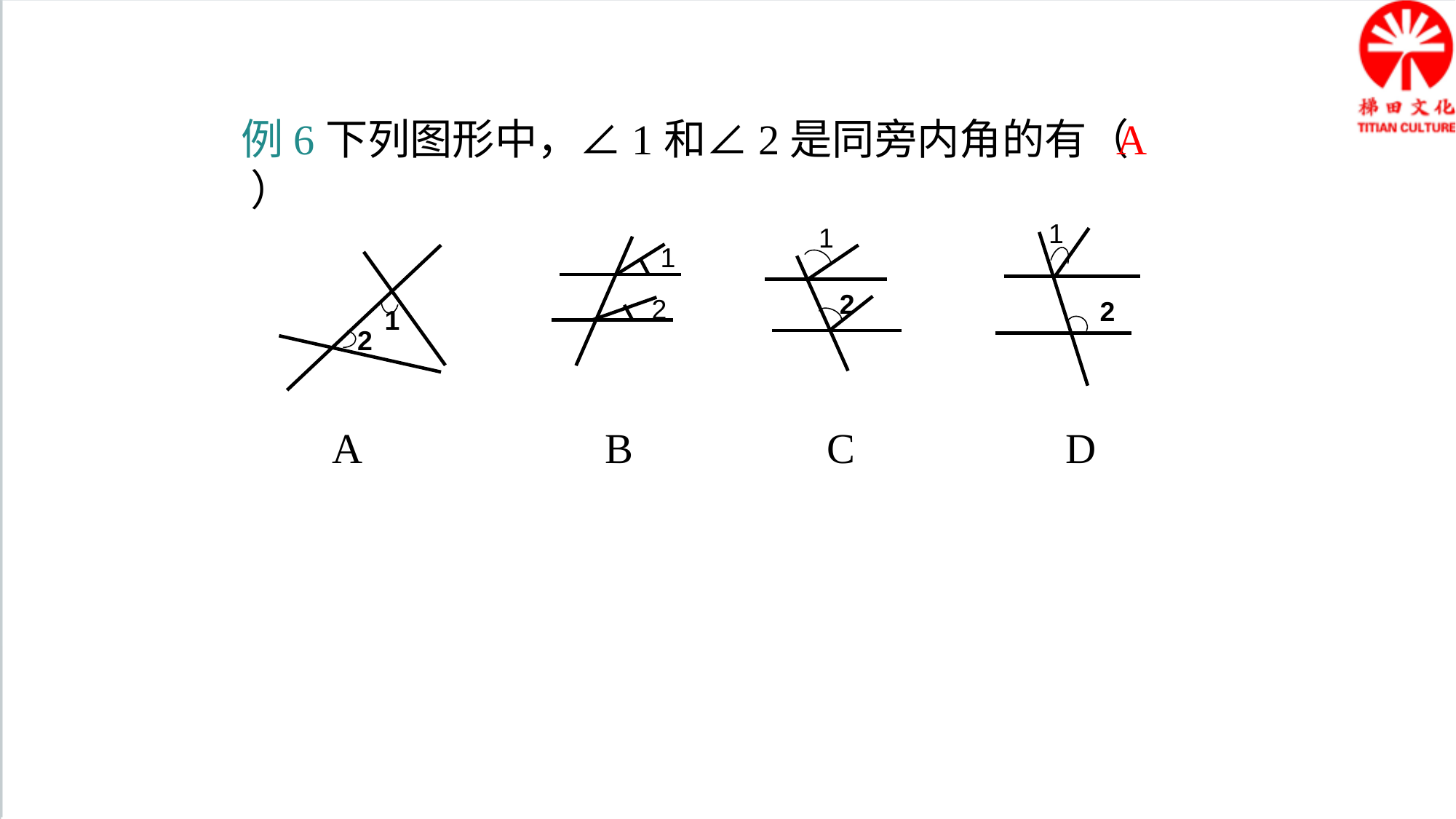

例6下列图形中，∠1和∠2是同旁内角的有（     ）
1
1
1
2

2

2
1

2

A
B
C
D
A